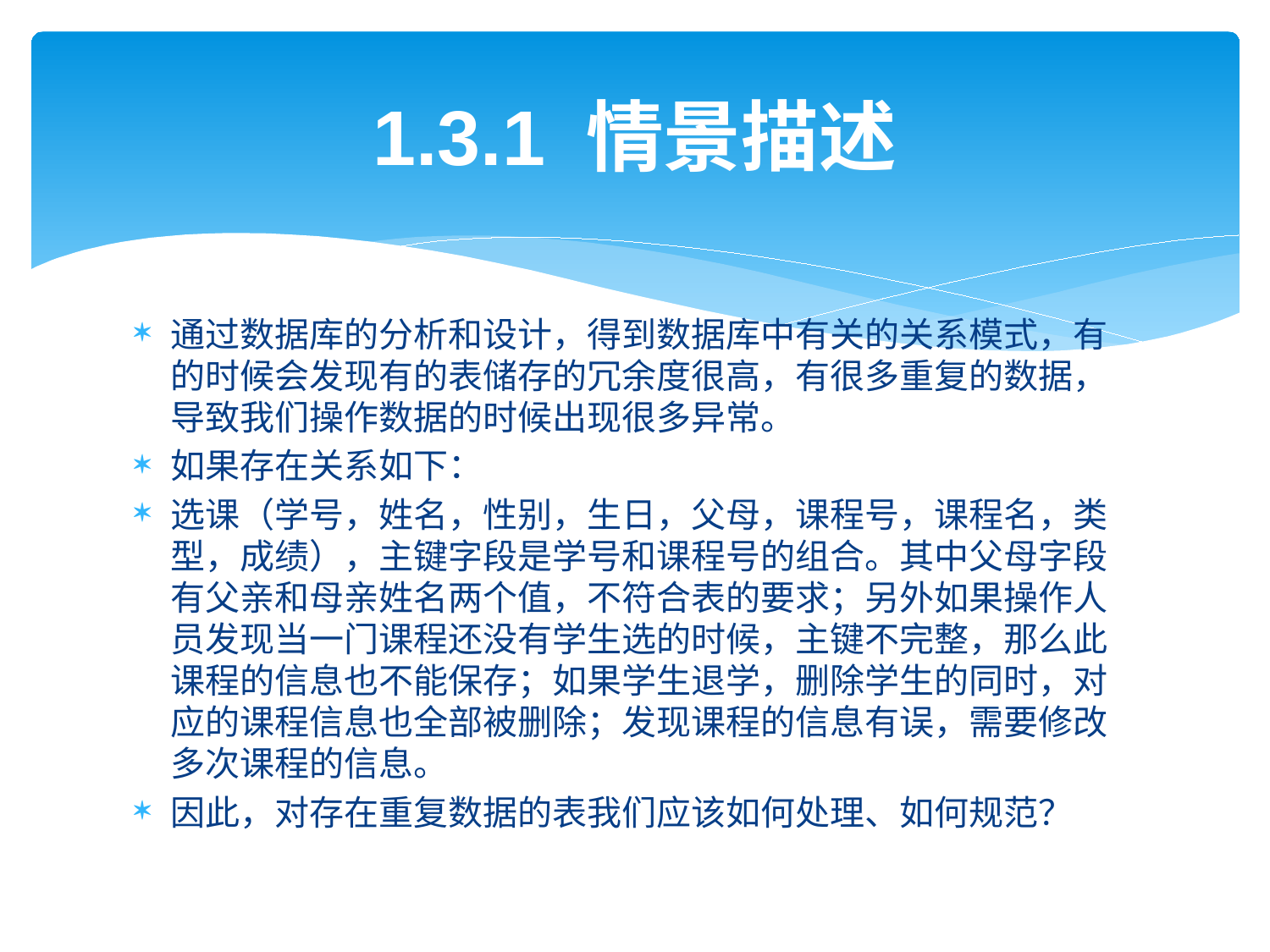

# 1.3.1 情景描述
通过数据库的分析和设计，得到数据库中有关的关系模式，有的时候会发现有的表储存的冗余度很高，有很多重复的数据，导致我们操作数据的时候出现很多异常。
如果存在关系如下：
选课（学号，姓名，性别，生日，父母，课程号，课程名，类型，成绩），主键字段是学号和课程号的组合。其中父母字段有父亲和母亲姓名两个值，不符合表的要求；另外如果操作人员发现当一门课程还没有学生选的时候，主键不完整，那么此课程的信息也不能保存；如果学生退学，删除学生的同时，对应的课程信息也全部被删除；发现课程的信息有误，需要修改多次课程的信息。
因此，对存在重复数据的表我们应该如何处理、如何规范？